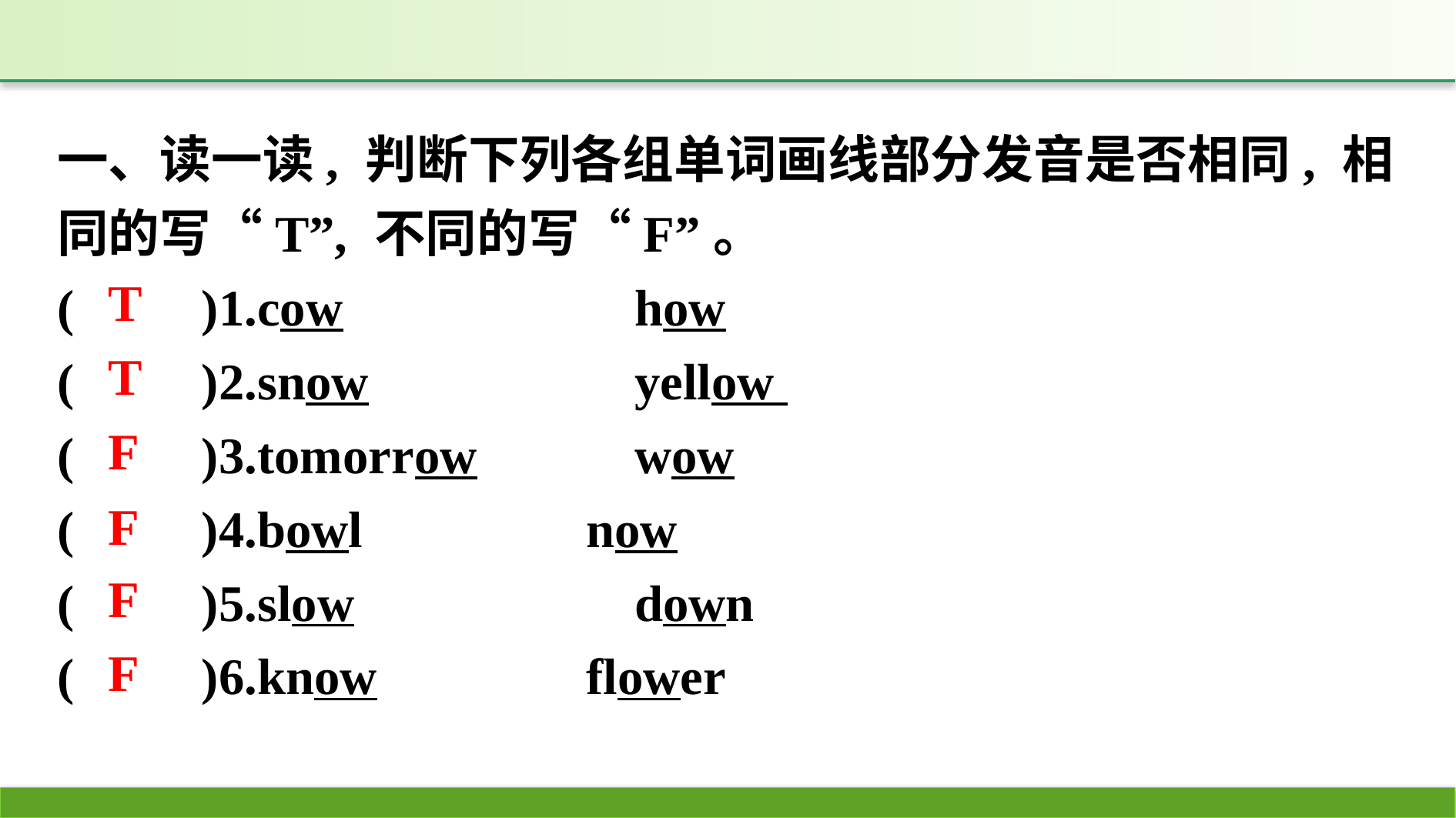

一、读一读, 判断下列各组单词画线部分发音是否相同, 相同的写“T”, 不同的写“F”。
(　　)1.cow　　		how
(　　)2.snow　　　　	yellow
(　　)3.tomorrow		wow
(　　)4.bowl		now
(　　)5.slow			down
(　　)6.know		flower
T
T
F
F
F
F